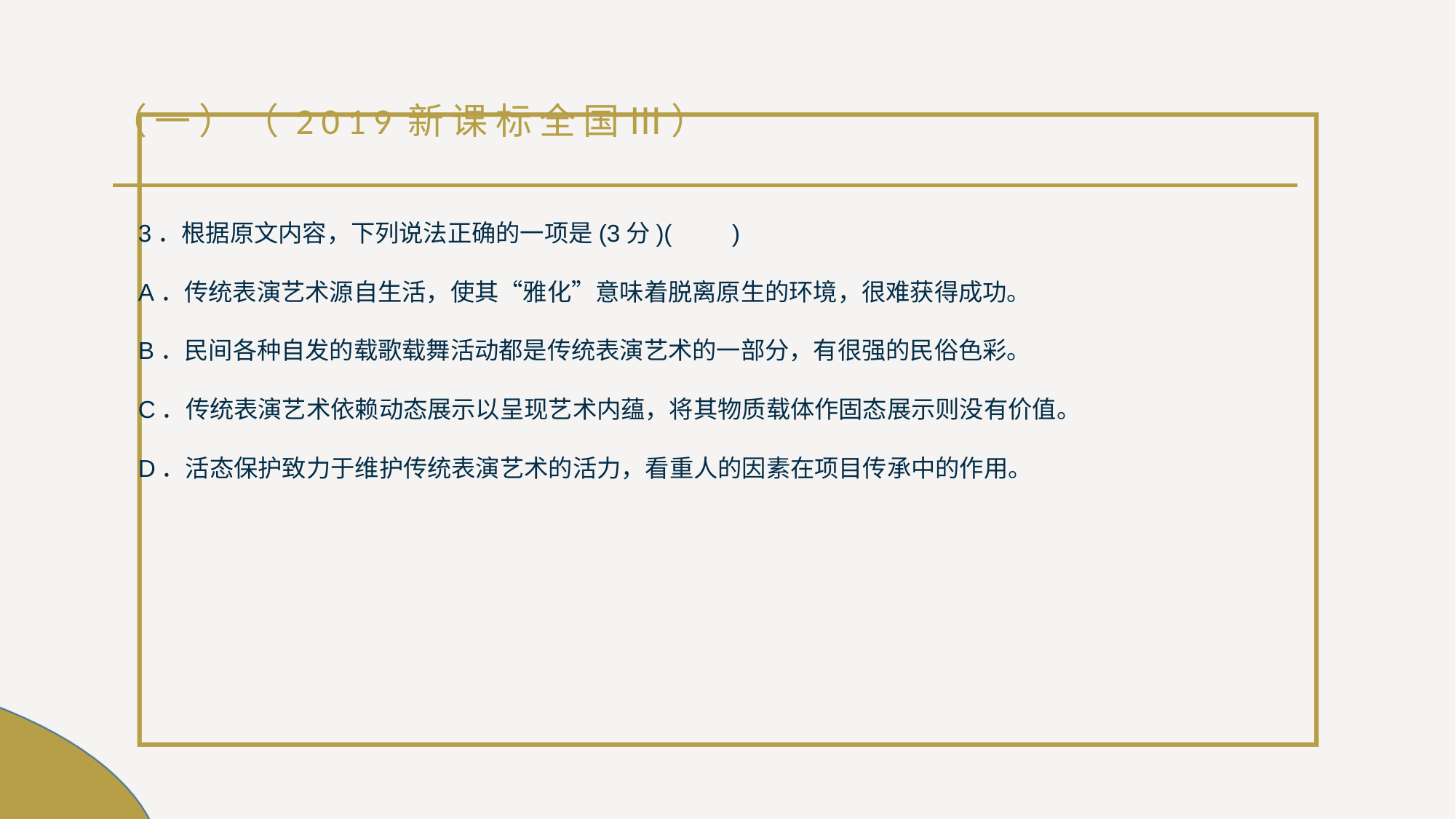

# （一）（2019新课标全国Ⅲ）
3．根据原文内容，下列说法正确的一项是(3分)(　　)
A．传统表演艺术源自生活，使其“雅化”意味着脱离原生的环境，很难获得成功。
B．民间各种自发的载歌载舞活动都是传统表演艺术的一部分，有很强的民俗色彩。
C．传统表演艺术依赖动态展示以呈现艺术内蕴，将其物质载体作固态展示则没有价值。
D．活态保护致力于维护传统表演艺术的活力，看重人的因素在项目传承中的作用。